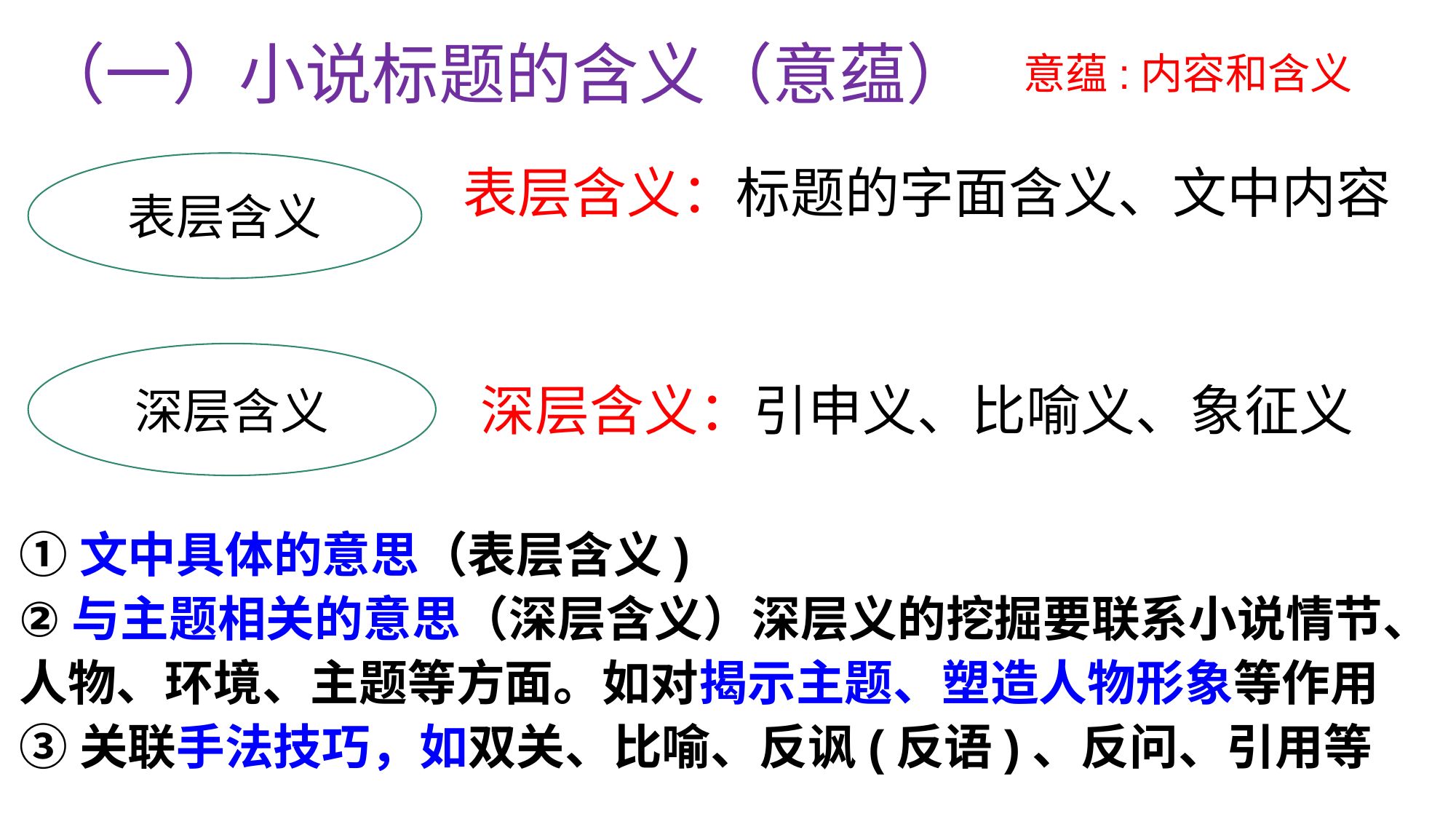

（一）小说标题的含义（意蕴）
意蕴:内容和含义
表层含义
表层含义：标题的字面含义、文中内容
深层含义
深层含义：引申义、比喻义、象征义
①文中具体的意思（表层含义)
②与主题相关的意思（深层含义）深层义的挖掘要联系小说情节、人物、环境、主题等方面。如对揭示主题、塑造人物形象等作用
③关联手法技巧，如双关、比喻、反讽(反语)、反问、引用等